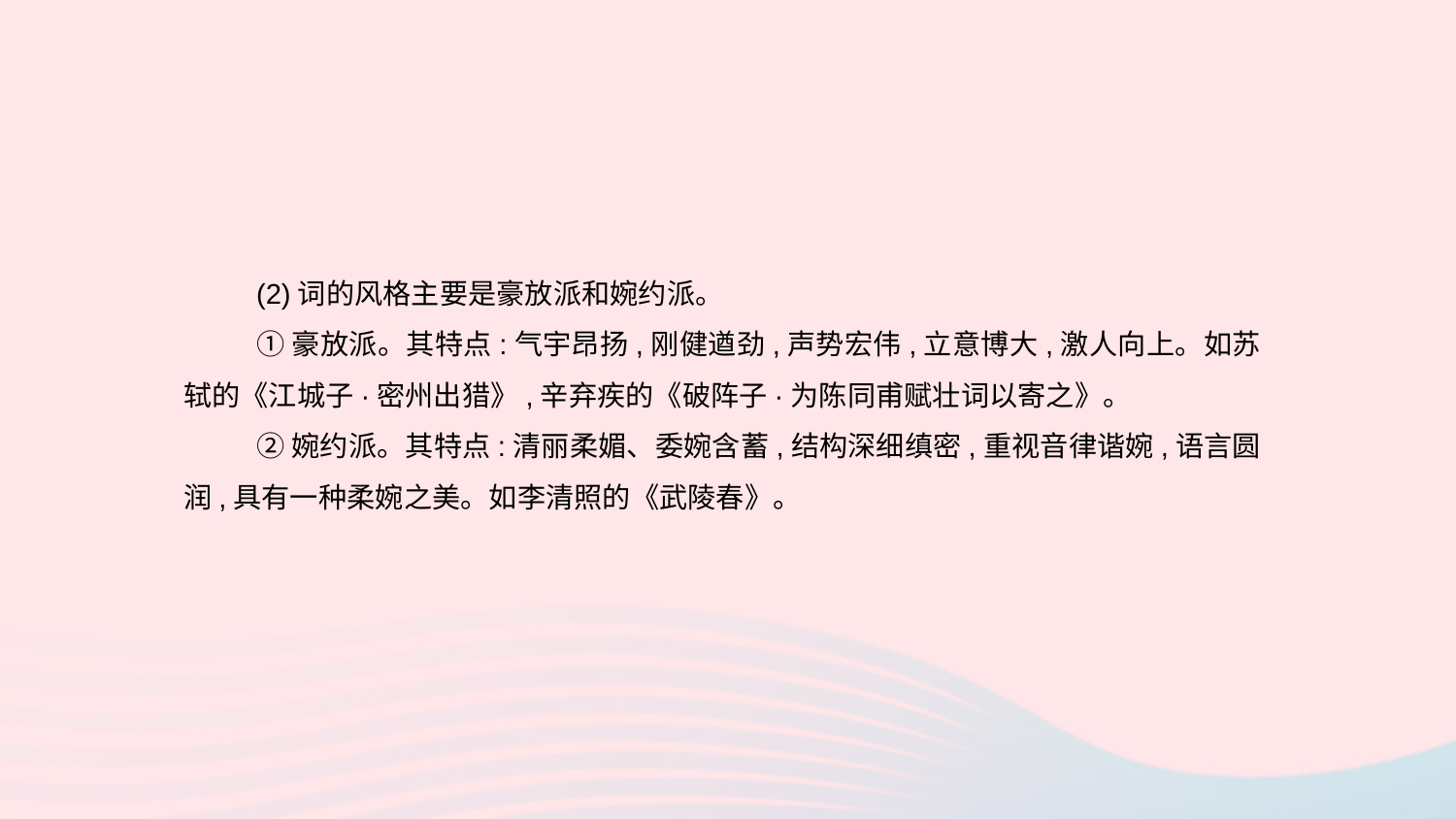

(2)词的风格主要是豪放派和婉约派。
①豪放派。其特点:气宇昂扬,刚健遒劲,声势宏伟,立意博大,激人向上。如苏轼的《江城子·密州出猎》,辛弃疾的《破阵子·为陈同甫赋壮词以寄之》。
②婉约派。其特点:清丽柔媚、委婉含蓄,结构深细缜密,重视音律谐婉,语言圆润,具有一种柔婉之美。如李清照的《武陵春》。